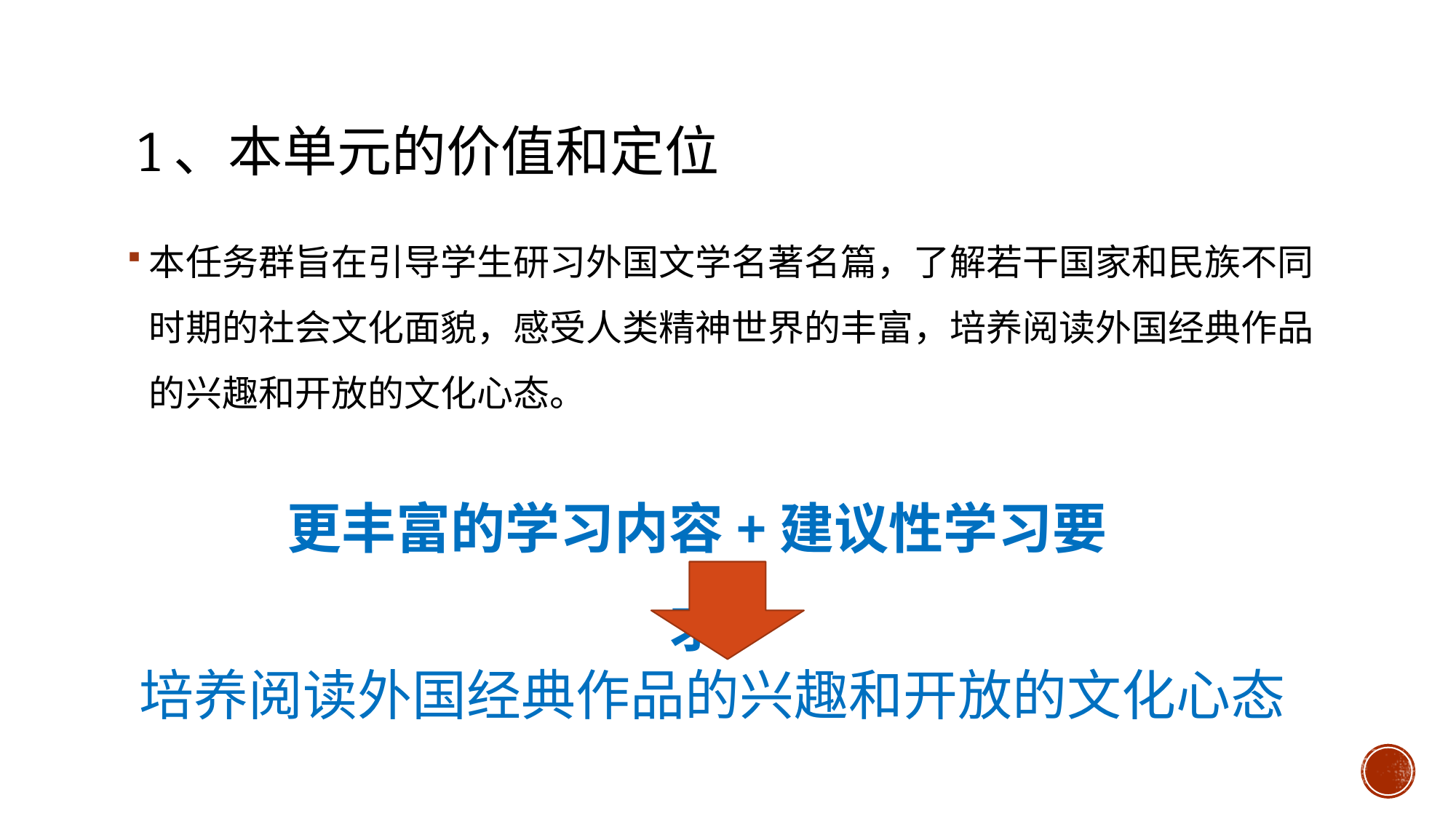

# 1、本单元的价值和定位
本任务群旨在引导学生研习外国文学名著名篇，了解若干国家和民族不同时期的社会文化面貌，感受人类精神世界的丰富，培养阅读外国经典作品的兴趣和开放的文化心态。
更丰富的学习内容+建议性学习要求

培养阅读外国经典作品的兴趣和开放的文化心态